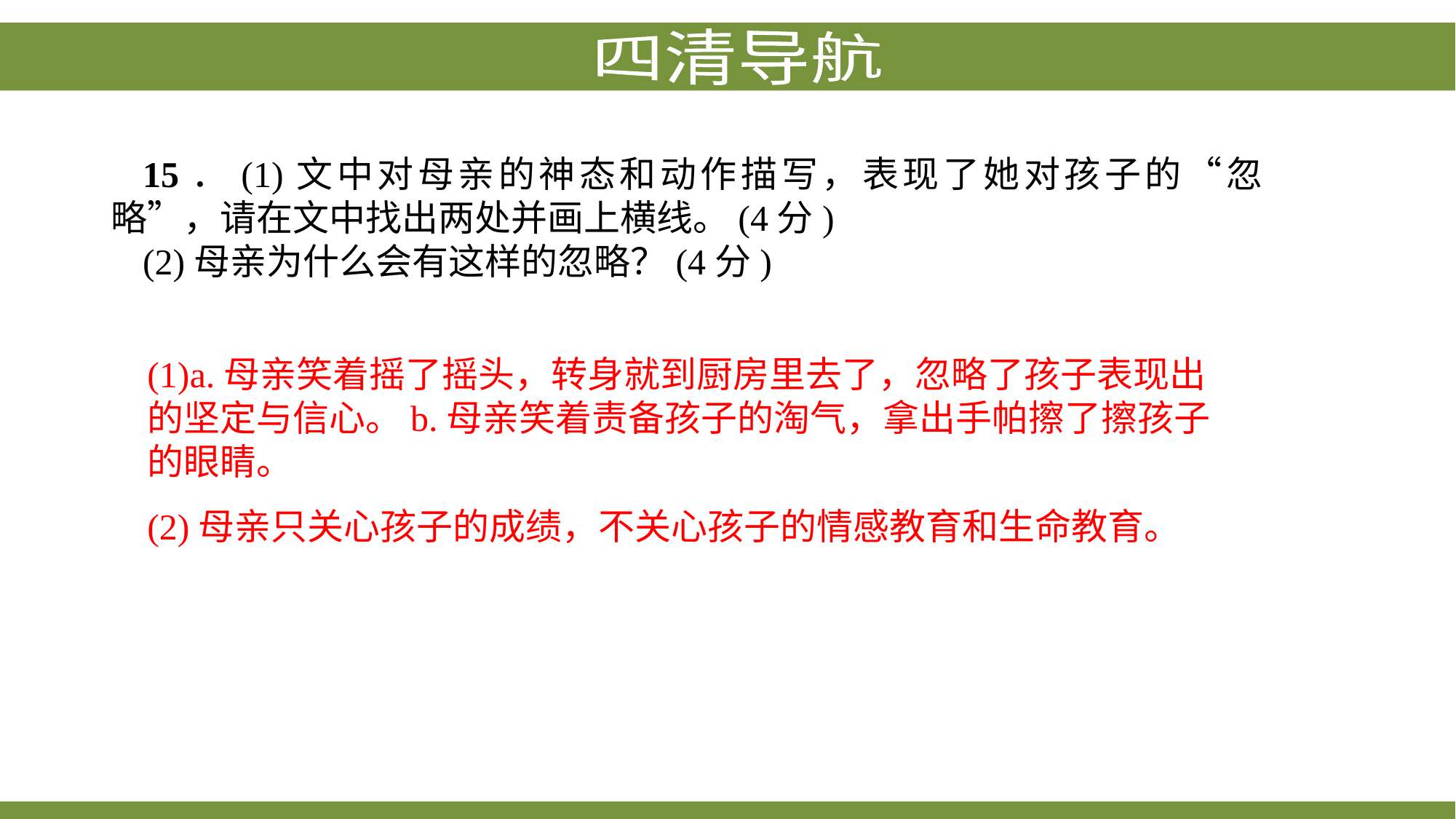

15．(1)文中对母亲的神态和动作描写，表现了她对孩子的“忽略”，请在文中找出两处并画上横线。(4分)
(2)母亲为什么会有这样的忽略？(4分)

(1)a.母亲笑着摇了摇头，转身就到厨房里去了，忽略了孩子表现出的坚定与信心。b.母亲笑着责备孩子的淘气，拿出手帕擦了擦孩子的眼睛。
(2)母亲只关心孩子的成绩，不关心孩子的情感教育和生命教育。